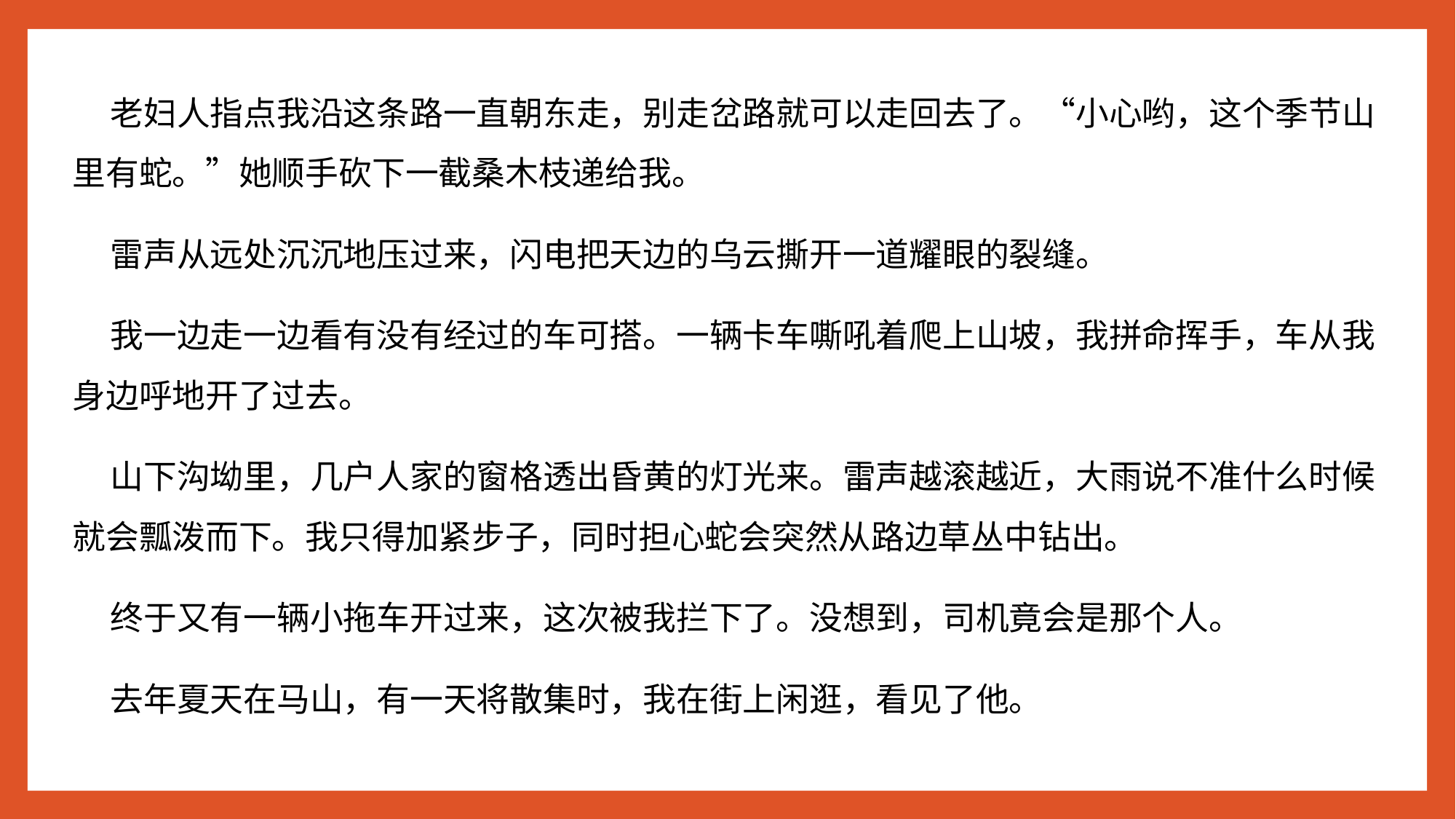

老妇人指点我沿这条路一直朝东走，别走岔路就可以走回去了。“小心哟，这个季节山里有蛇。”她顺手砍下一截桑木枝递给我。
    雷声从远处沉沉地压过来，闪电把天边的乌云撕开一道耀眼的裂缝。
    我一边走一边看有没有经过的车可搭。一辆卡车嘶吼着爬上山坡，我拼命挥手，车从我身边呼地开了过去。
    山下沟坳里，几户人家的窗格透出昏黄的灯光来。雷声越滚越近，大雨说不准什么时候就会瓢泼而下。我只得加紧步子，同时担心蛇会突然从路边草丛中钻出。
    终于又有一辆小拖车开过来，这次被我拦下了。没想到，司机竟会是那个人。
    去年夏天在马山，有一天将散集时，我在街上闲逛，看见了他。